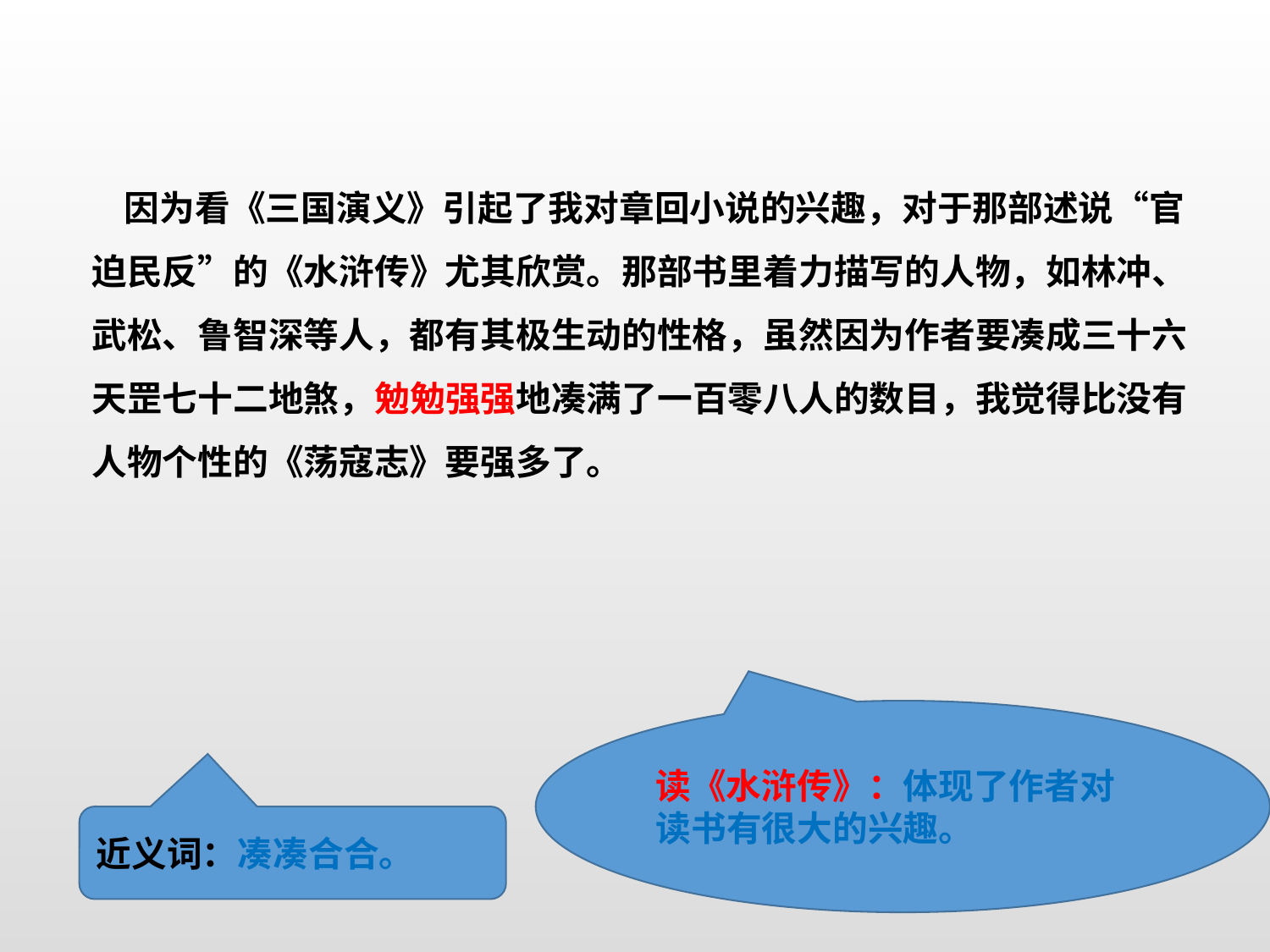

因为看《三国演义》引起了我对章回小说的兴趣，对于那部述说“官迫民反”的《水浒传》尤其欣赏。那部书里着力描写的人物，如林冲、武松、鲁智深等人，都有其极生动的性格，虽然因为作者要凑成三十六天罡七十二地煞，勉勉强强地凑满了一百零八人的数目，我觉得比没有人物个性的《荡寇志》要强多了。
读《水浒传》：体现了作者对读书有很大的兴趣。
近义词：凑凑合合。